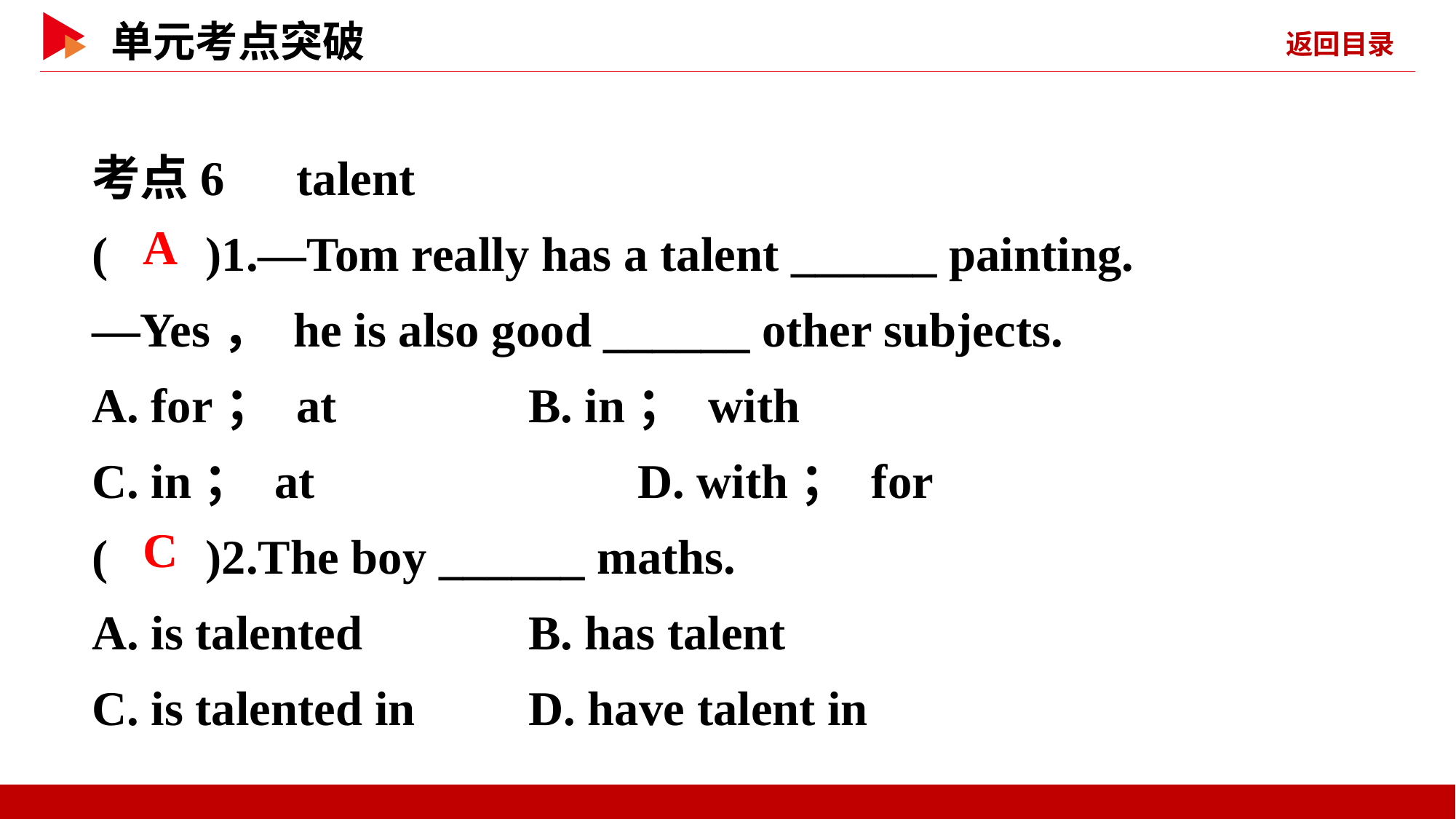

考点6　talent
(        )1.—Tom really has a talent ______ painting.
—Yes， he is also good ______ other subjects.
A. for； at		B. in； with
C. in； at			D. with； for
(        )2.The boy ______ maths.
A. is talented		B. has talent
C. is talented in		D. have talent in
   A
   C